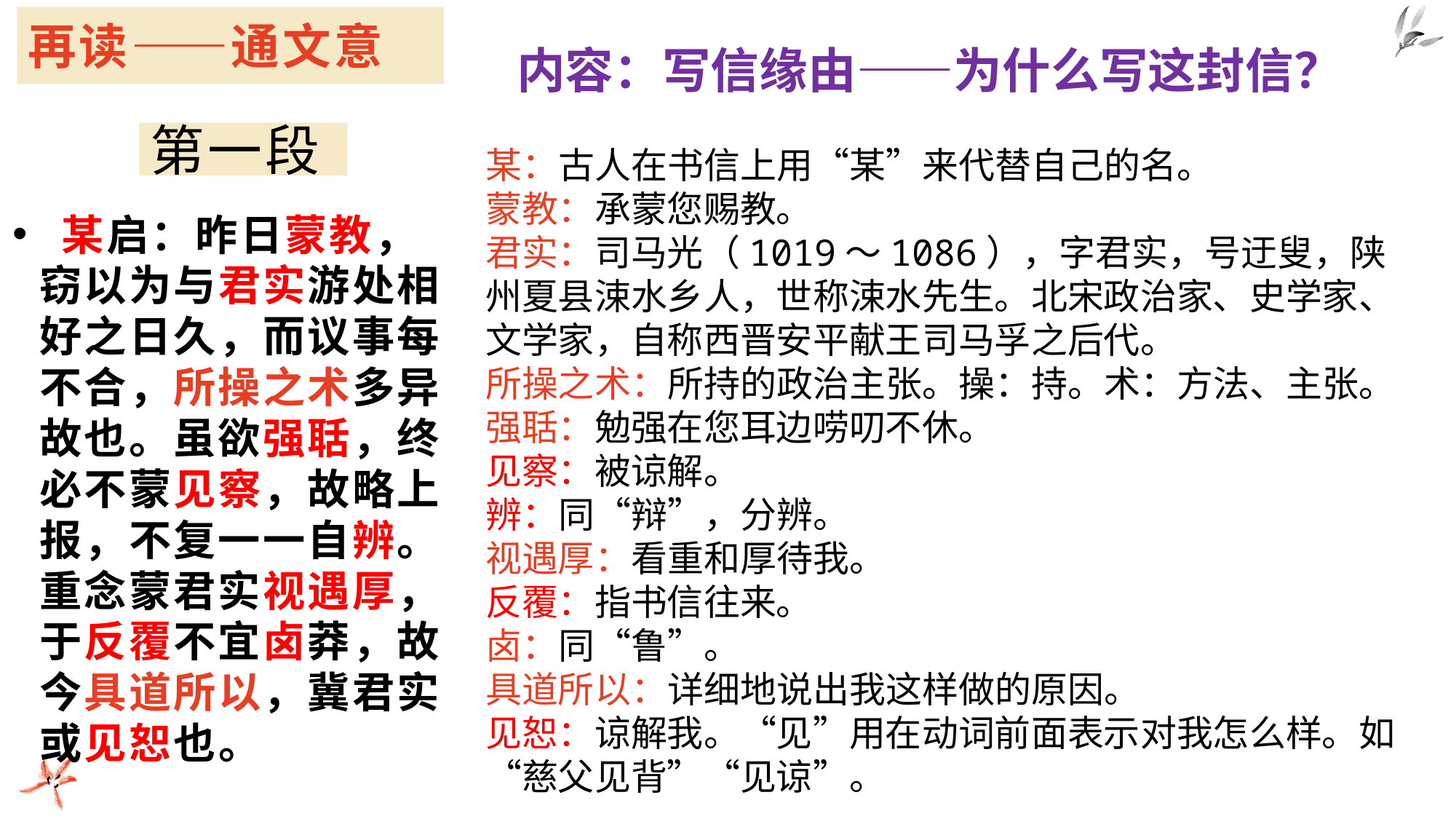

再读——通文意
内容：写信缘由——为什么写这封信？
# 第一段
某：古人在书信上用“某”来代替自己的名。
蒙教：承蒙您赐教。
君实：司马光（1019～1086），字君实，号迂叟，陕州夏县涑水乡人，世称涑水先生。北宋政治家、史学家、文学家，自称西晋安平献王司马孚之后代。
所操之术：所持的政治主张。操：持。术：方法、主张。
强聒：勉强在您耳边唠叨不休。
见察：被谅解。
辨：同“辩”，分辨。
视遇厚：看重和厚待我。
反覆：指书信往来。
卤：同“鲁”。
具道所以：详细地说出我这样做的原因。
见恕：谅解我。“见”用在动词前面表示对我怎么样。如“慈父见背”“见谅”。
 某启：昨日蒙教，窃以为与君实游处相好之日久，而议事每不合，所操之术多异故也。虽欲强聒，终必不蒙见察，故略上报，不复一一自辨。重念蒙君实视遇厚，于反覆不宜卤莽，故今具道所以，冀君实或见恕也。